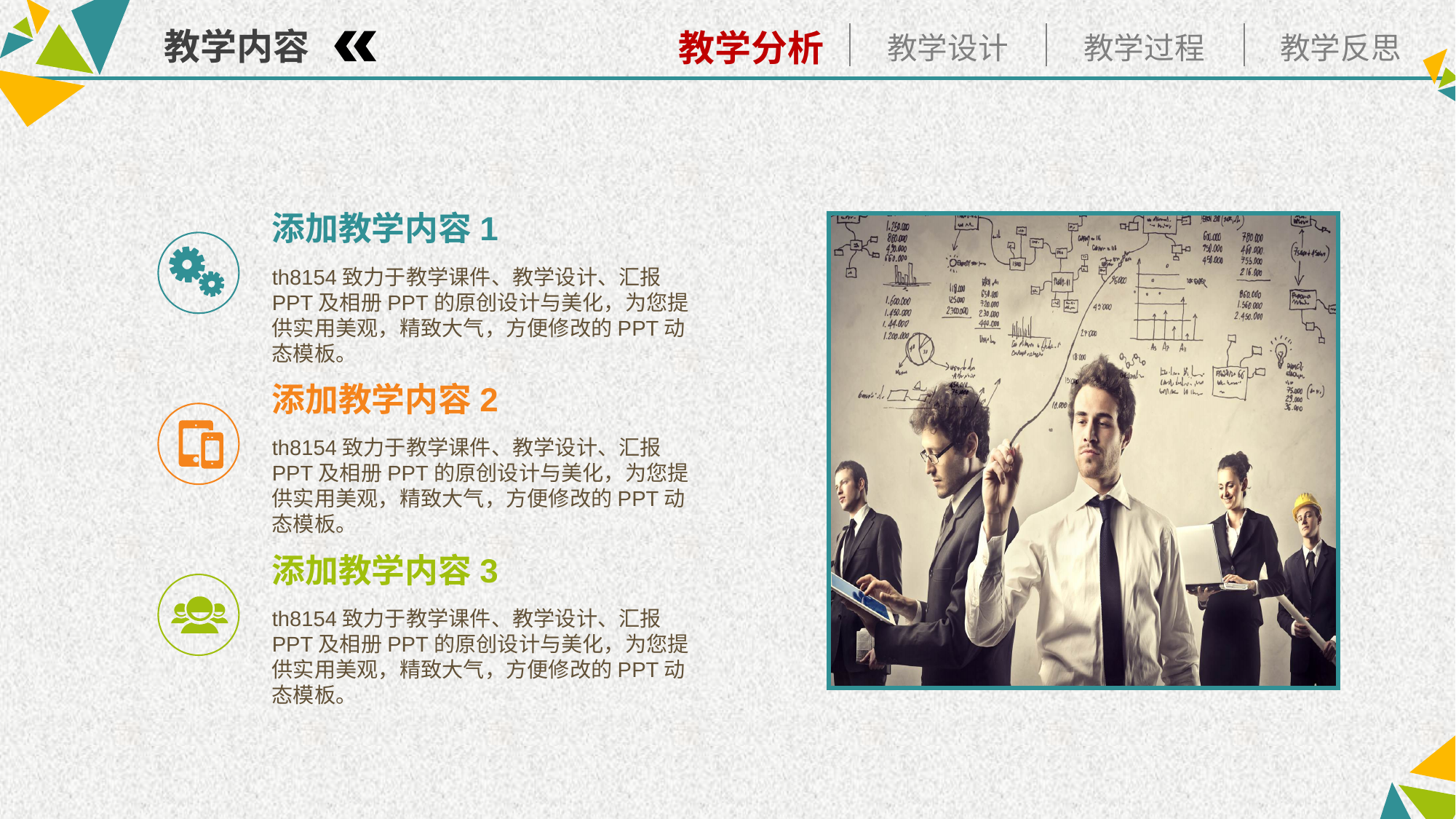

教学内容

添加教学内容1

th8154致力于教学课件、教学设计、汇报PPT及相册PPT的原创设计与美化，为您提供实用美观，精致大气，方便修改的PPT动态模板。

添加教学内容2

th8154致力于教学课件、教学设计、汇报PPT及相册PPT的原创设计与美化，为您提供实用美观，精致大气，方便修改的PPT动态模板。

添加教学内容3

th8154致力于教学课件、教学设计、汇报PPT及相册PPT的原创设计与美化，为您提供实用美观，精致大气，方便修改的PPT动态模板。